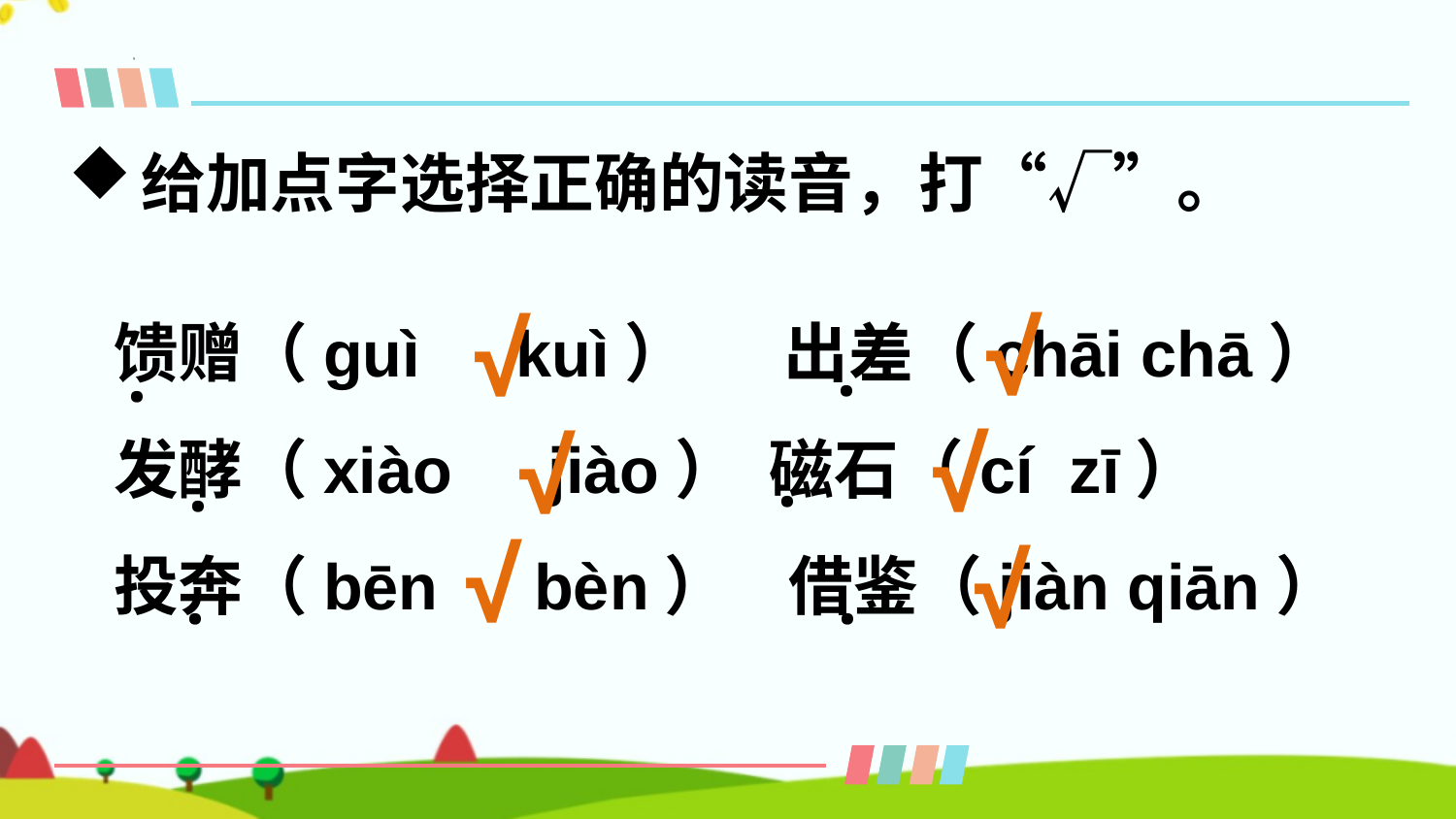

给加点字选择正确的读音，打“√”。
馈赠（ɡuì　kuì）　  出差（chāi chā）
发酵（xiào　jiào）  磁石（cí  zī）
投奔（bēn　bèn）    借鉴（jiàn qiān）
·
·
·
·
·
·
√
√
√
√
√
√